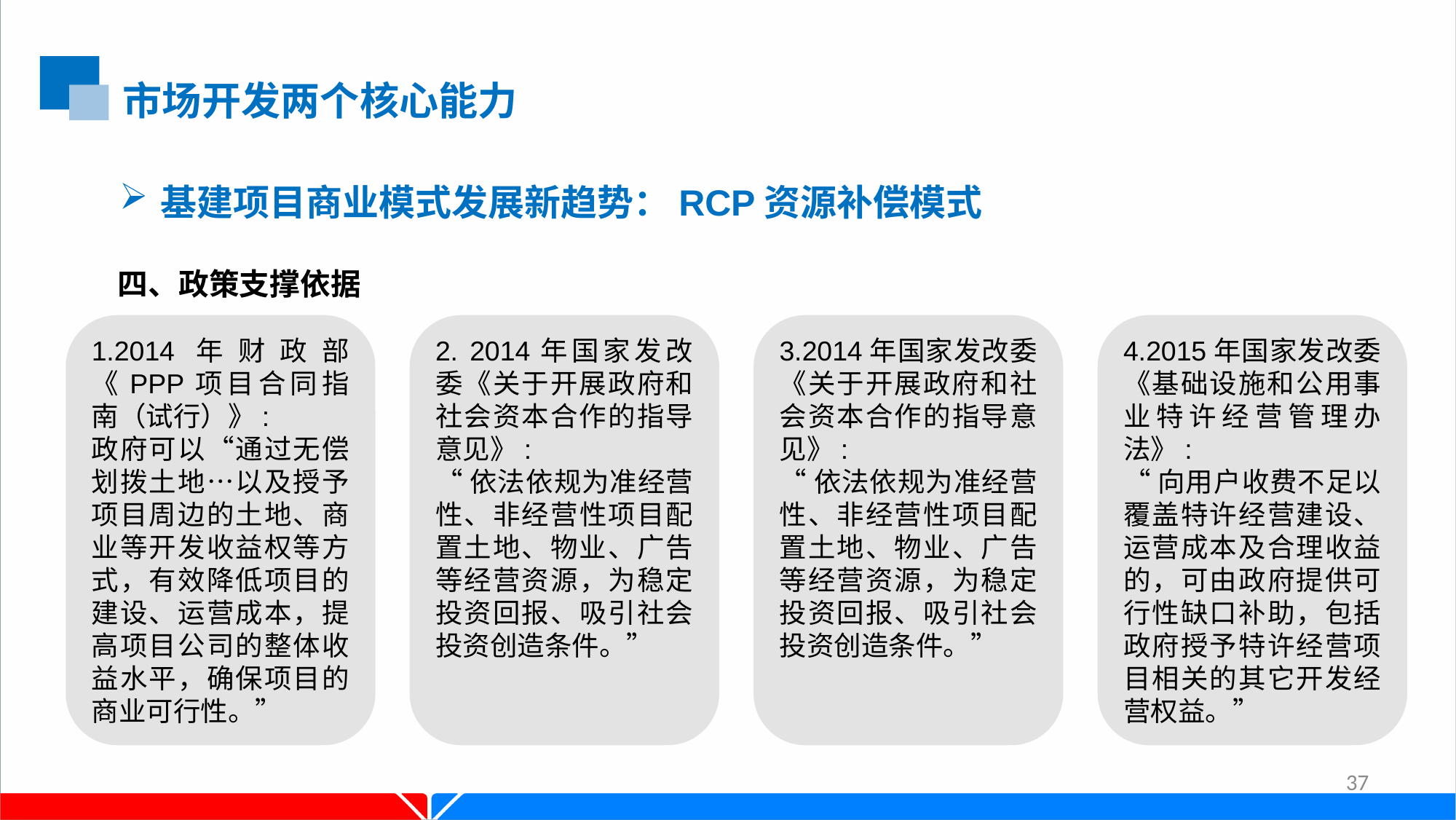

市场开发两个核心能力

基建项目商业模式发展新趋势：RCP资源补偿模式
四、政策支撑依据

1.2014年财政部《PPP项目合同指南（试行）》:
政府可以“通过无偿划拨土地…以及授予项目周边的土地、商业等开发收益权等方式，有效降低项目的建设、运营成本，提高项目公司的整体收益水平，确保项目的商业可行性。”
2. 2014年国家发改委《关于开展政府和社会资本合作的指导意见》:
“依法依规为准经营性、非经营性项目配置土地、物业、广告等经营资源，为稳定投资回报、吸引社会投资创造条件。”

3.2014年国家发改委《关于开展政府和社会资本合作的指导意见》:
“依法依规为准经营性、非经营性项目配置土地、物业、广告等经营资源，为稳定投资回报、吸引社会投资创造条件。”

4.2015年国家发改委《基础设施和公用事业特许经营管理办法》:
“向用户收费不足以覆盖特许经营建设、运营成本及合理收益的，可由政府提供可行性缺口补助，包括政府授予特许经营项目相关的其它开发经营权益。”
37